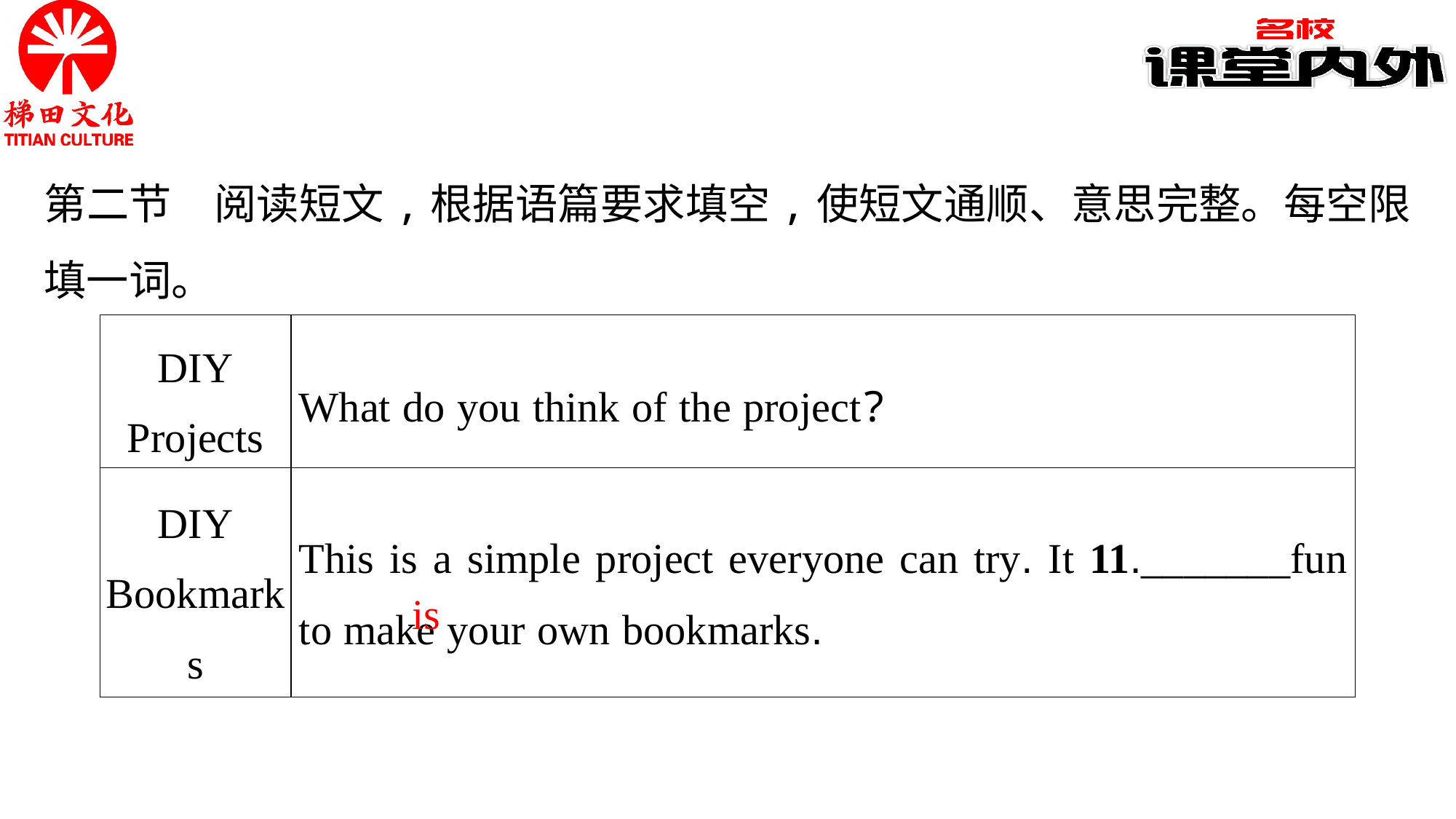

第二节　阅读短文,根据语篇要求填空,使短文通顺、意思完整。每空限填一词。
| DIY Projects | What do you think of the project? |
| --- | --- |
| DIY Bookmarks | This is a simple project everyone can try. It 11.\_\_\_\_\_\_\_fun to make your own bookmarks. |
is